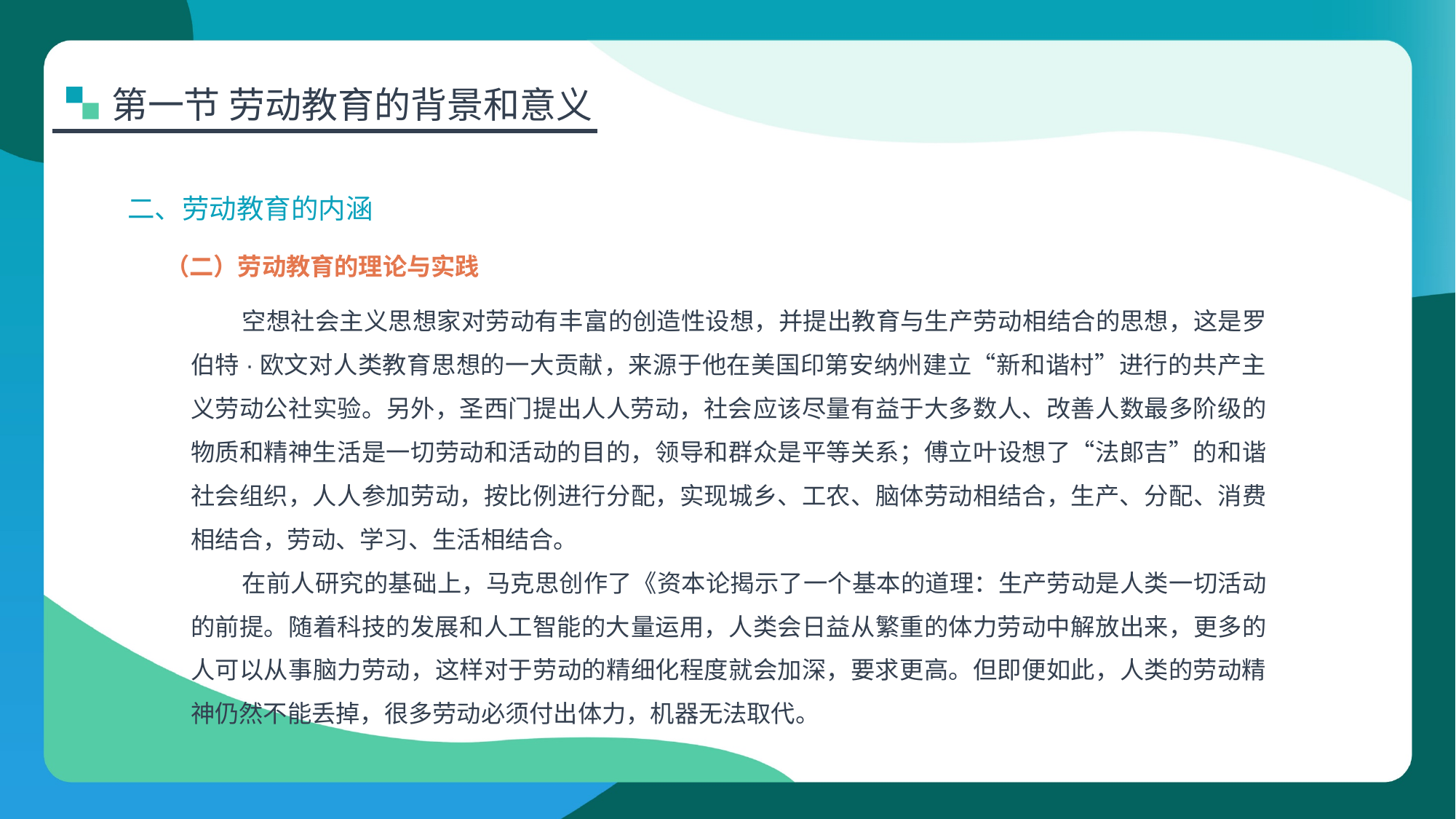

第一节 劳动教育的背景和意义

二、劳动教育的内涵
（二）劳动教育的理论与实践
空想社会主义思想家对劳动有丰富的创造性设想，并提出教育与生产劳动相结合的思想，这是罗伯特·欧文对人类教育思想的一大贡献，来源于他在美国印第安纳州建立“新和谐村”进行的共产主义劳动公社实验。另外，圣西门提出人人劳动，社会应该尽量有益于大多数人、改善人数最多阶级的物质和精神生活是一切劳动和活动的目的，领导和群众是平等关系；傅立叶设想了“法郞吉”的和谐社会组织，人人参加劳动，按比例进行分配，实现城乡、工农、脑体劳动相结合，生产、分配、消费相结合，劳动、学习、生活相结合。
在前人研究的基础上，马克思创作了《资本论揭示了一个基本的道理：生产劳动是人类一切活动的前提。随着科技的发展和人工智能的大量运用，人类会日益从繁重的体力劳动中解放出来，更多的人可以从事脑力劳动，这样对于劳动的精细化程度就会加深，要求更高。但即便如此，人类的劳动精神仍然不能丢掉，很多劳动必须付出体力，机器无法取代。